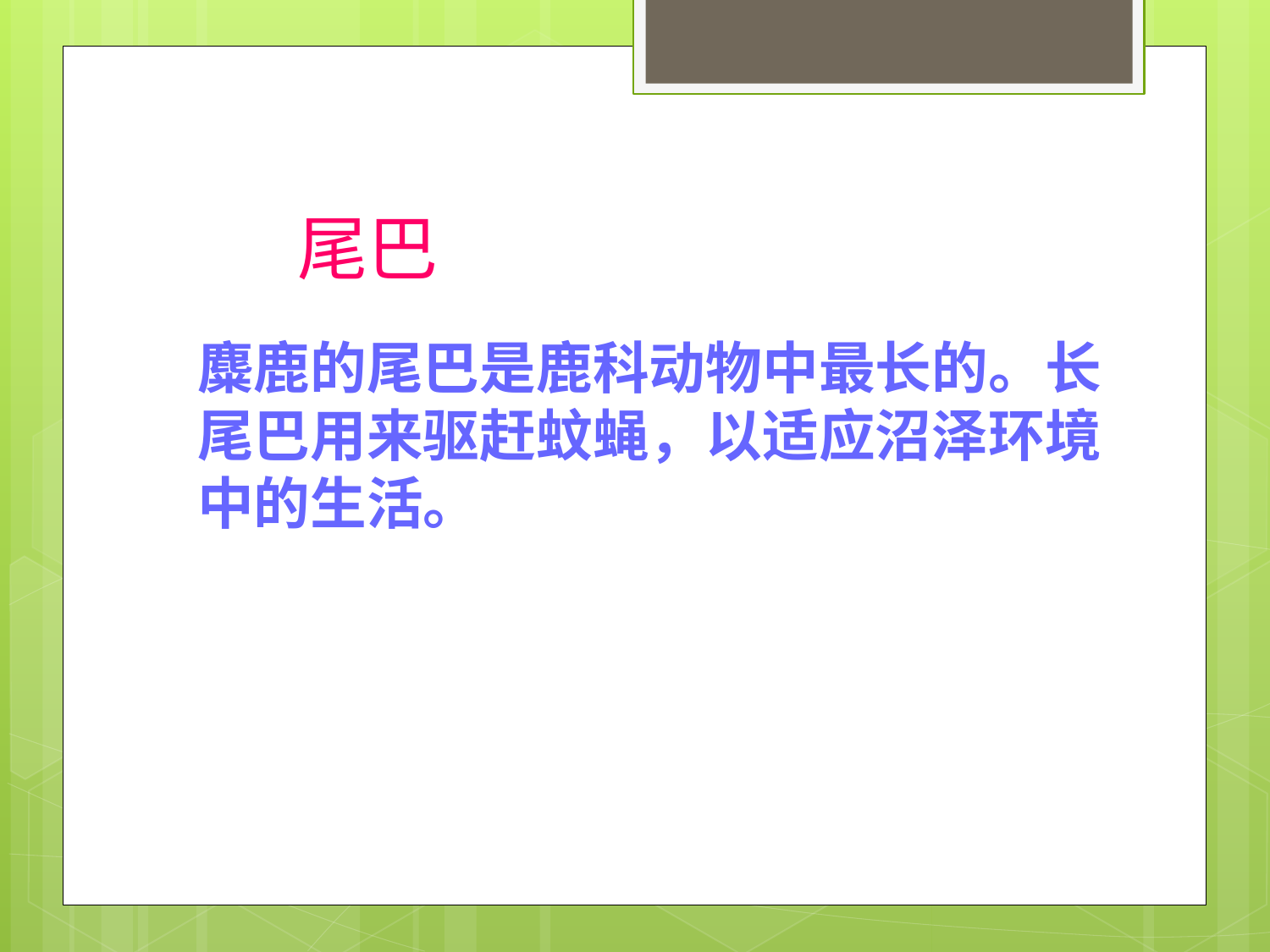

# 尾巴
麋鹿的尾巴是鹿科动物中最长的。长尾巴用来驱赶蚊蝇，以适应沼泽环境中的生活。